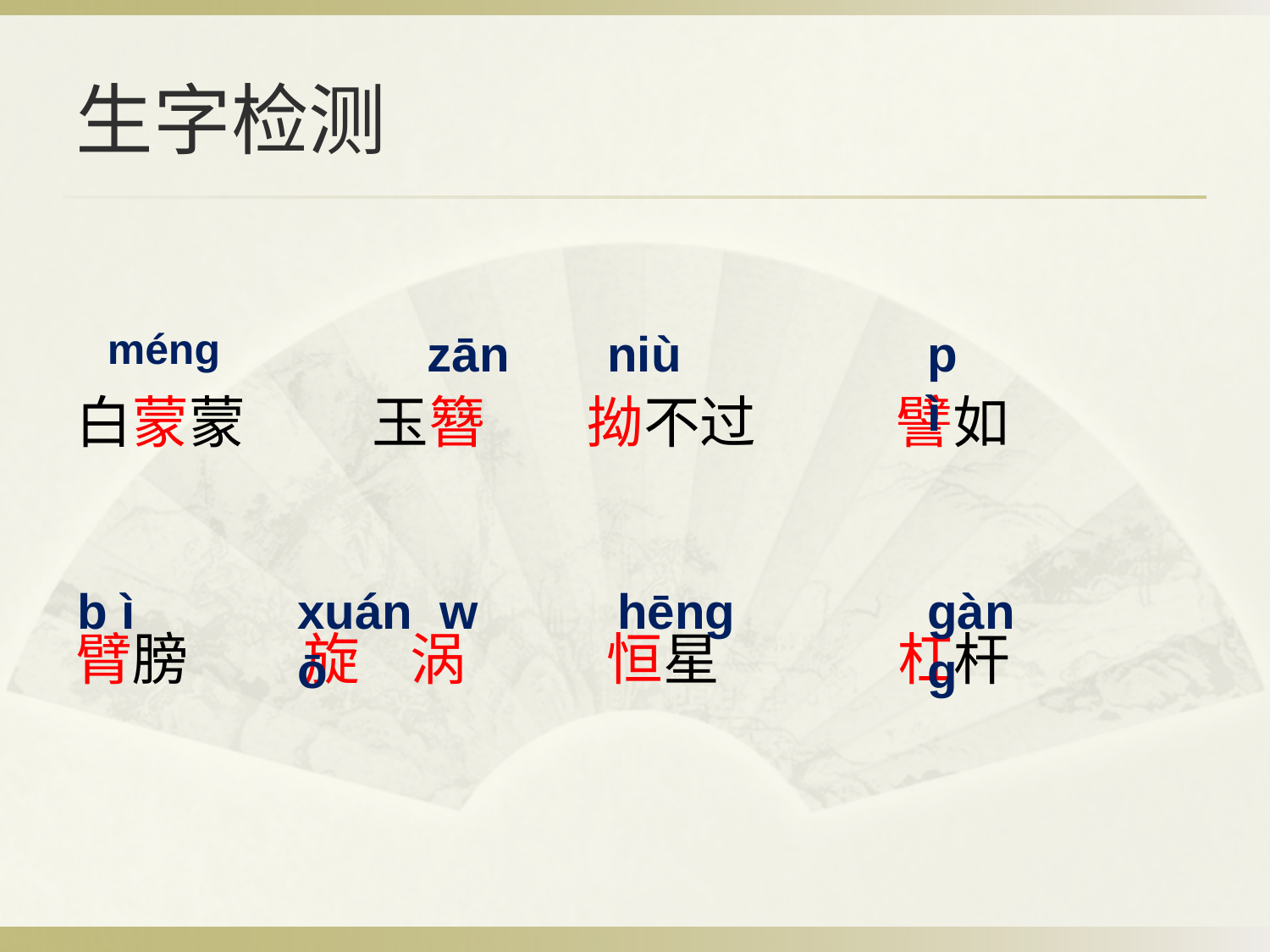

# 生字检测

白蒙蒙          玉簪        拗不过           譬如

臂膀         旋    涡           恒星              杠杆

méng
zān
niù
p ì
b ì
xuán  w ō
hēng
gàng